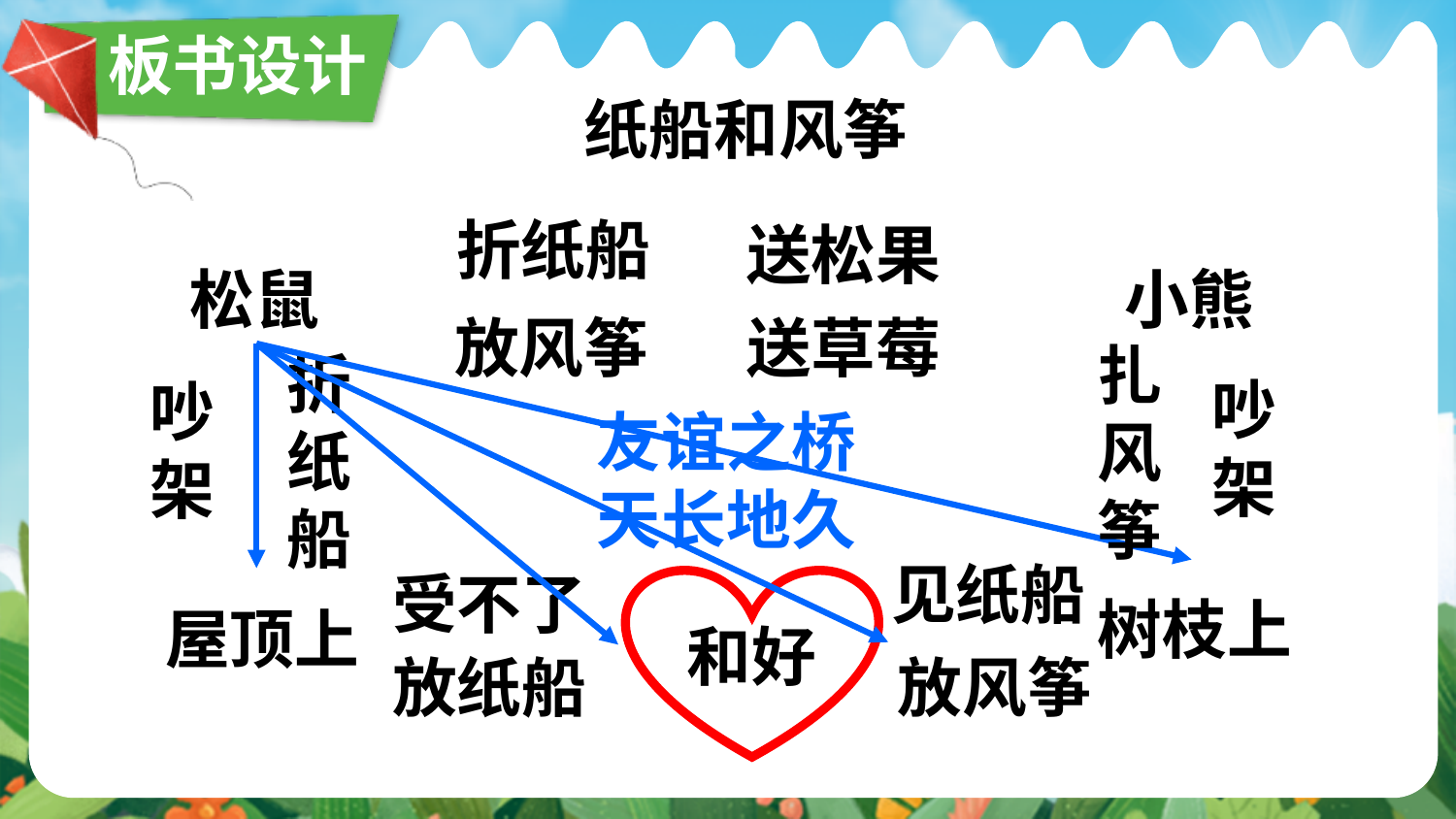

板书设计
纸船和风筝
折纸船
送松果
松鼠
小熊
放风筝
送草莓
扎风筝
折纸船
吵架
吵架
友谊之桥天长地久
见纸船
受不了
和好
树枝上
屋顶上
放纸船
放风筝